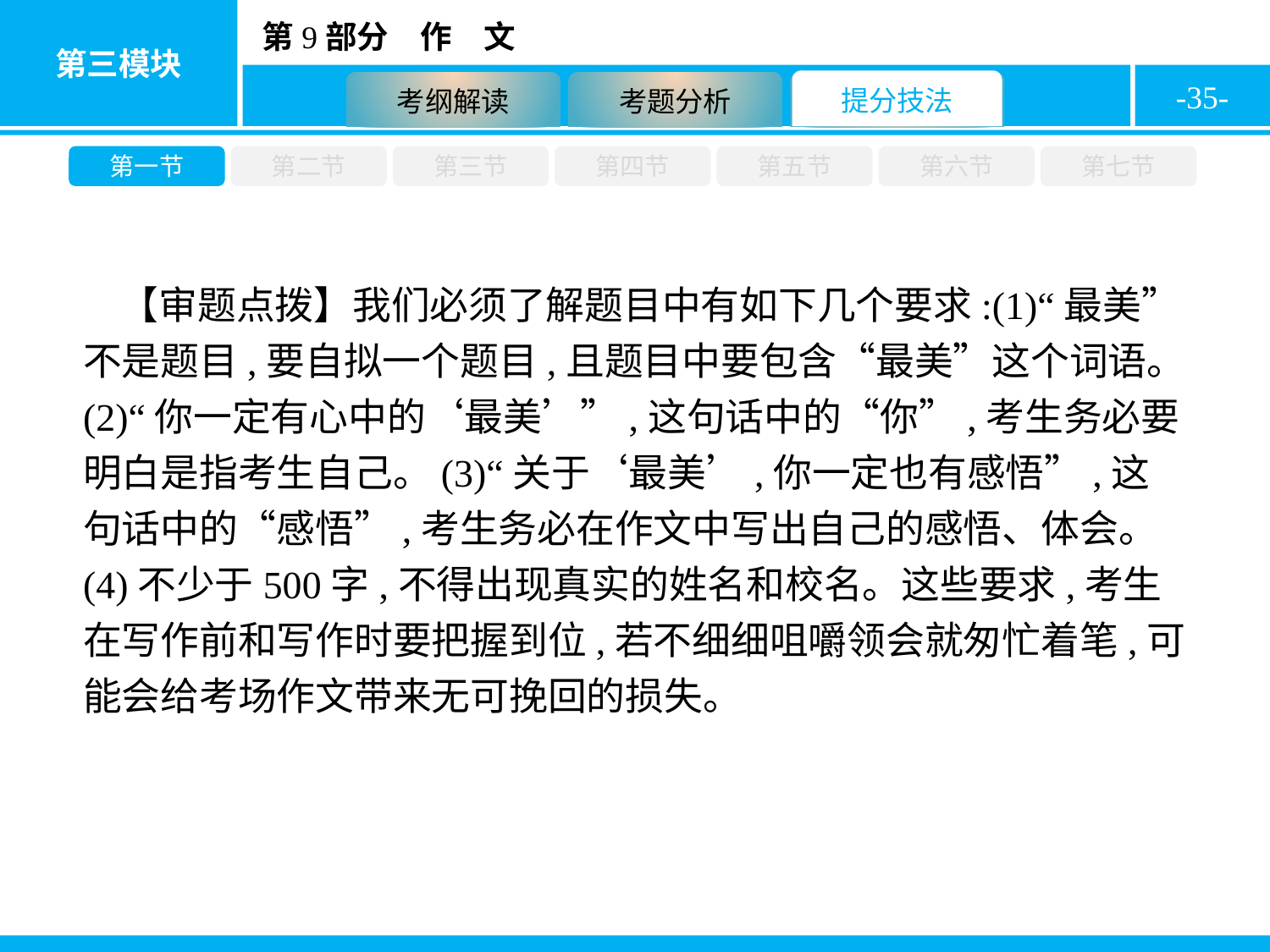

-35-
第一节
第二节
第三节
第四节
第五节
第六节
第七节
【审题点拨】我们必须了解题目中有如下几个要求:(1)“最美”不是题目,要自拟一个题目,且题目中要包含“最美”这个词语。(2)“你一定有心中的‘最美’”,这句话中的“你”,考生务必要明白是指考生自己。(3)“关于‘最美’,你一定也有感悟”,这句话中的“感悟”,考生务必在作文中写出自己的感悟、体会。(4)不少于500字,不得出现真实的姓名和校名。这些要求,考生在写作前和写作时要把握到位,若不细细咀嚼领会就匆忙着笔,可能会给考场作文带来无可挽回的损失。